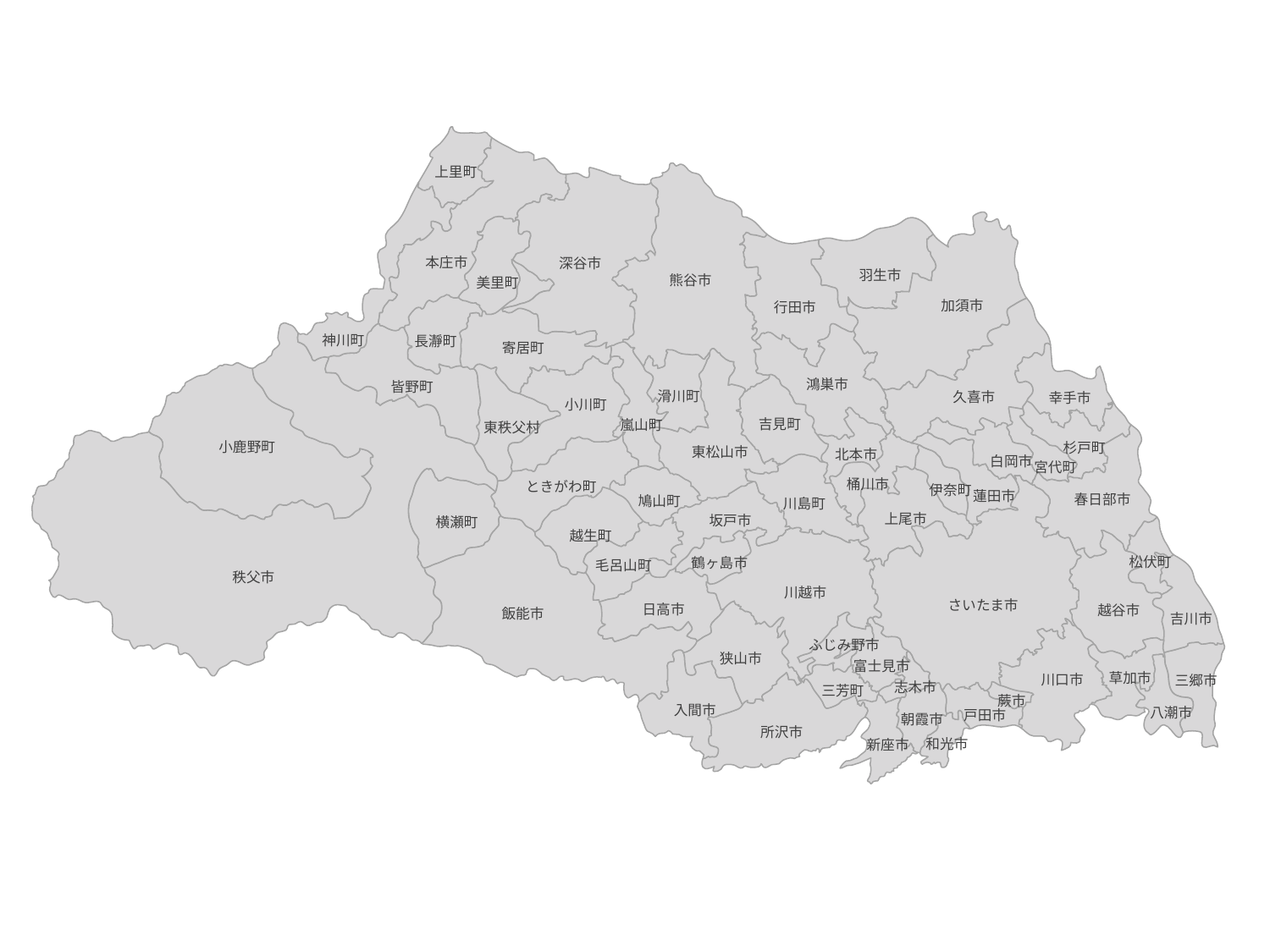

上里町
本庄市
深谷市
羽生市
熊谷市
美里町
加須市
行田市
神川町
長瀞町
寄居町
鴻巣市
皆野町
滑川町
久喜市
幸手市
小川町
吉見町
嵐山町
東秩父村
小鹿野町
杉戸町
東松山市
北本市
白岡市
宮代町
桶川市
ときがわ町
伊奈町
蓮田市
春日部市
鳩山町
川島町
上尾市
坂戸市
横瀬町
越生町
松伏町
鶴ヶ島市
毛呂山町
秩父市
川越市
さいたま市
日高市
越谷市
飯能市
吉川市
ふじみ野市
狭山市
富士見市
草加市
川口市
三郷市
志木市
三芳町
蕨市
入間市
八潮市
戸田市
朝霞市
所沢市
和光市
新座市